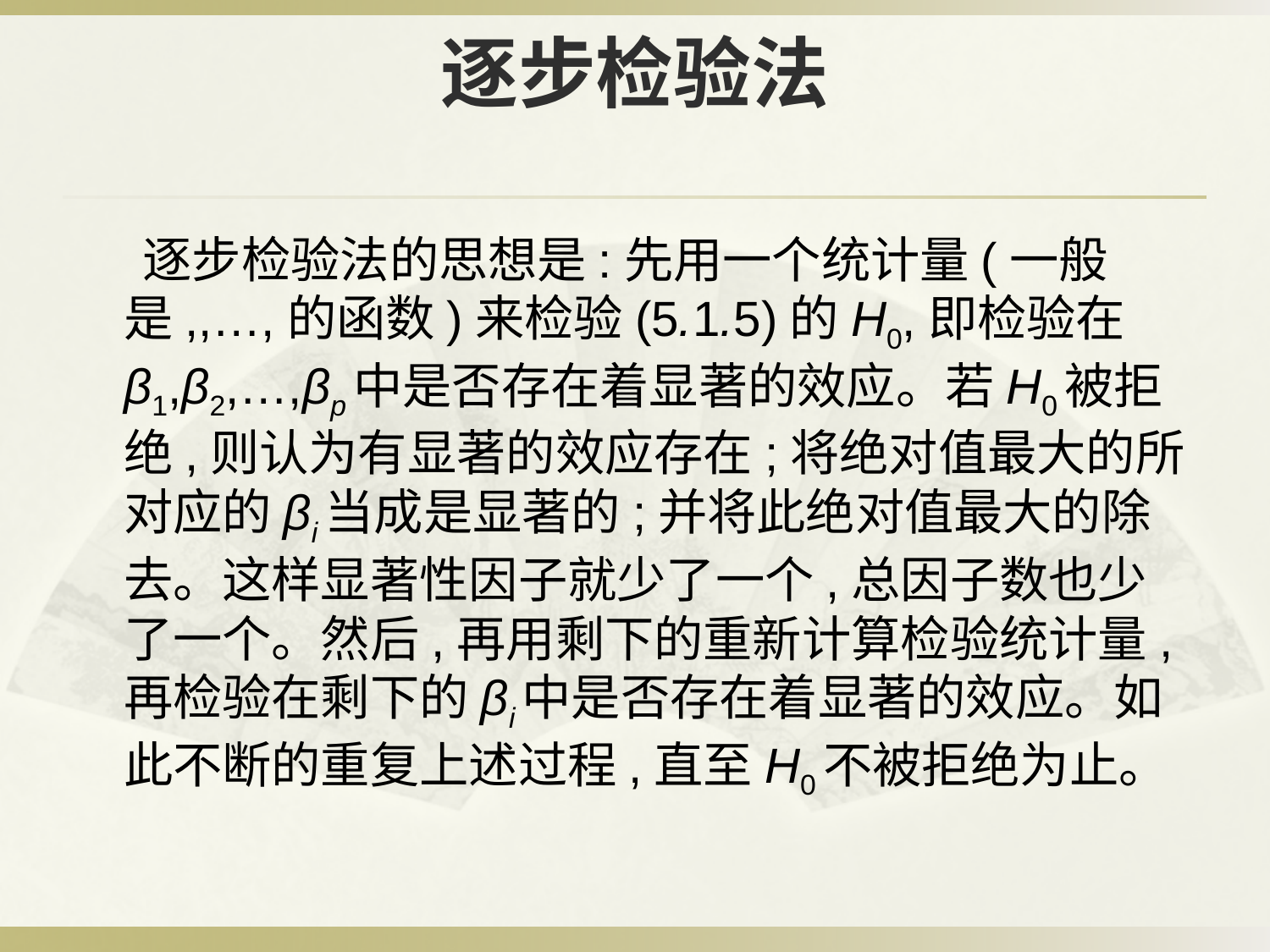

# 逐步检验法
     逐步检验法的思想是:先用一个统计量(一般是,,…,的函数)来检验(5.1.5)的H0,即检验在β1,β2,…,βp中是否存在着显著的效应。若H0被拒绝,则认为有显著的效应存在;将绝对值最大的所对应的βi当成是显著的;并将此绝对值最大的除去。这样显著性因子就少了一个,总因子数也少了一个。然后,再用剩下的重新计算检验统计量,再检验在剩下的βi中是否存在着显著的效应。如此不断的重复上述过程,直至H0不被拒绝为止。